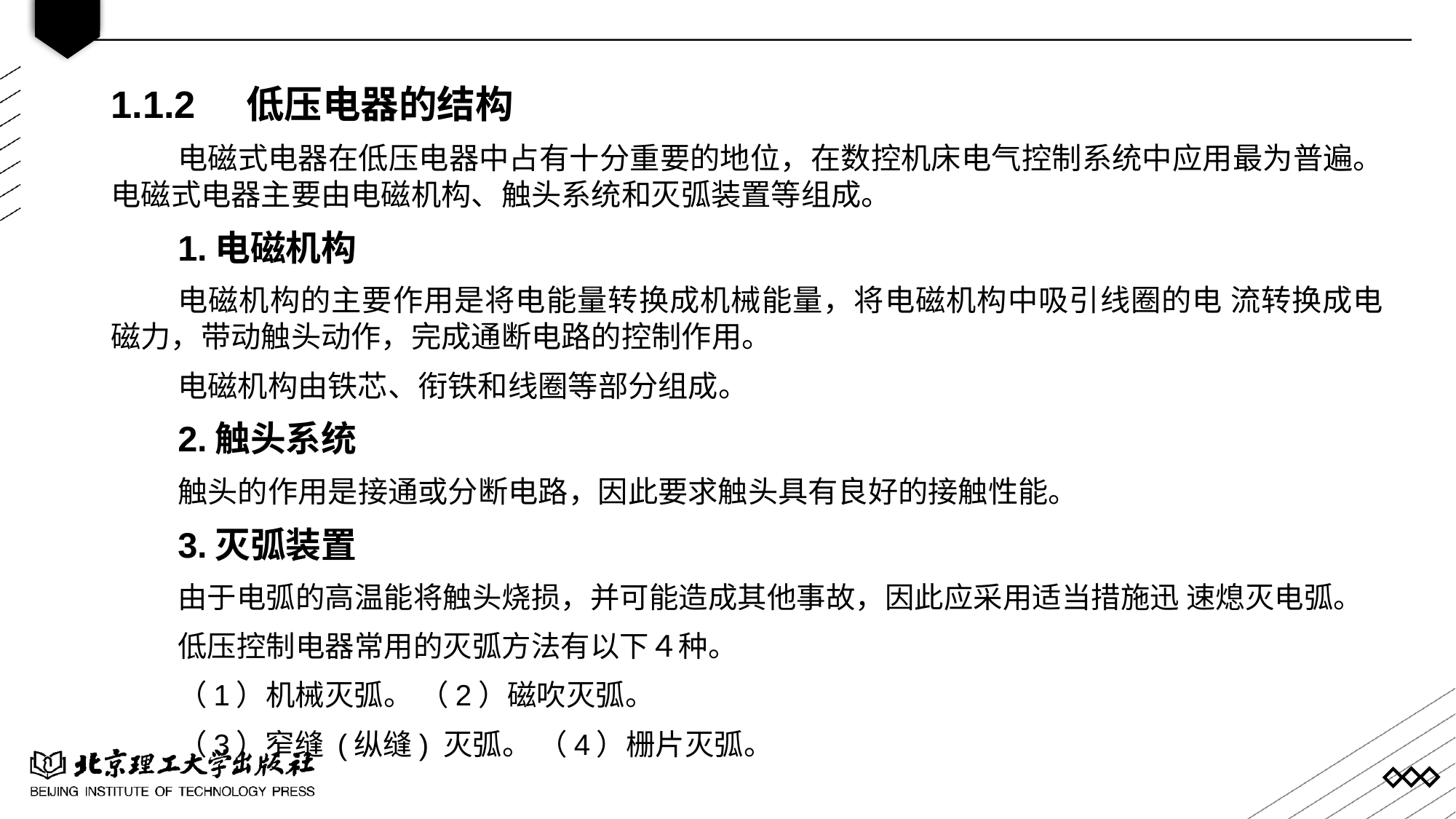

1.1.2    低压电器的结构
电磁式电器在低压电器中占有十分重要的地位，在数控机床电气控制系统中应用最为普遍。电磁式电器主要由电磁机构、触头系统和灭弧装置等组成。
1.电磁机构
电磁机构的主要作用是将电能量转换成机械能量，将电磁机构中吸引线圈的电 流转换成电磁力，带动触头动作，完成通断电路的控制作用。
电磁机构由铁芯、衔铁和线圈等部分组成。
2.触头系统
触头的作用是接通或分断电路，因此要求触头具有良好的接触性能。
3.灭弧装置
由于电弧的高温能将触头烧损，并可能造成其他事故，因此应采用适当措施迅 速熄灭电弧。
低压控制电器常用的灭弧方法有以下４种。
（1）机械灭弧。 （2）磁吹灭弧。
（3）窄缝 (纵缝) 灭弧。 （4）栅片灭弧。